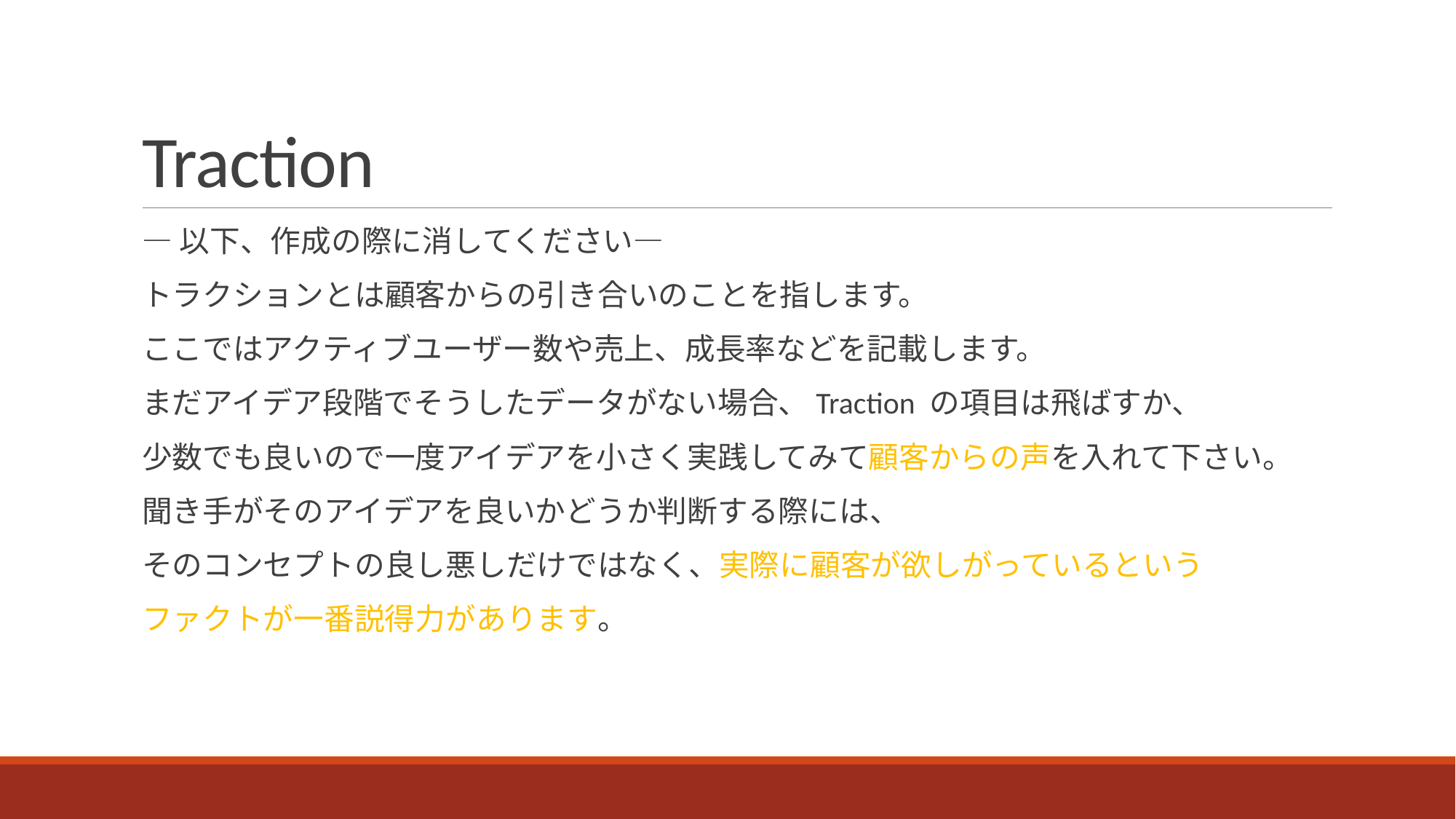

# Traction
―以下、作成の際に消してください―
トラクションとは顧客からの引き合いのことを指します。
ここではアクティブユーザー数や売上、成長率などを記載します。
まだアイデア段階でそうしたデータがない場合、Traction の項目は飛ばすか、
少数でも良いので一度アイデアを小さく実践してみて顧客からの声を入れて下さい。
聞き手がそのアイデアを良いかどうか判断する際には、
そのコンセプトの良し悪しだけではなく、実際に顧客が欲しがっているという
ファクトが一番説得力があります。